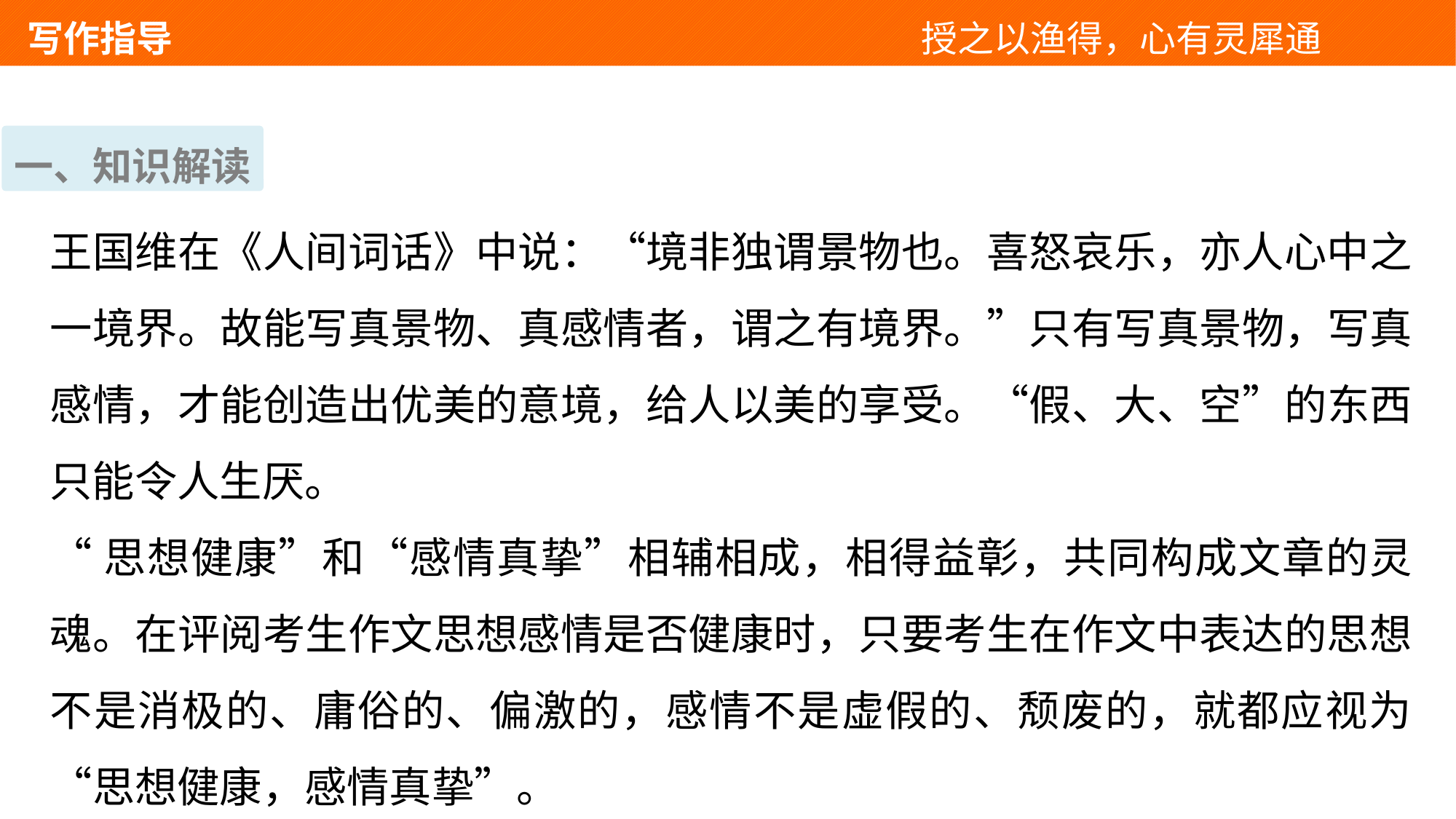

写作指导                                     　 　　　　　　　　　　　授之以渔得，心有灵犀通
一、知识解读
王国维在《人间词话》中说：“境非独谓景物也。喜怒哀乐，亦人心中之一境界。故能写真景物、真感情者，谓之有境界。”只有写真景物，写真感情，才能创造出优美的意境，给人以美的享受。“假、大、空”的东西只能令人生厌。
“思想健康”和“感情真挚”相辅相成，相得益彰，共同构成文章的灵魂。在评阅考生作文思想感情是否健康时，只要考生在作文中表达的思想不是消极的、庸俗的、偏激的，感情不是虚假的、颓废的，就都应视为“思想健康，感情真挚”。